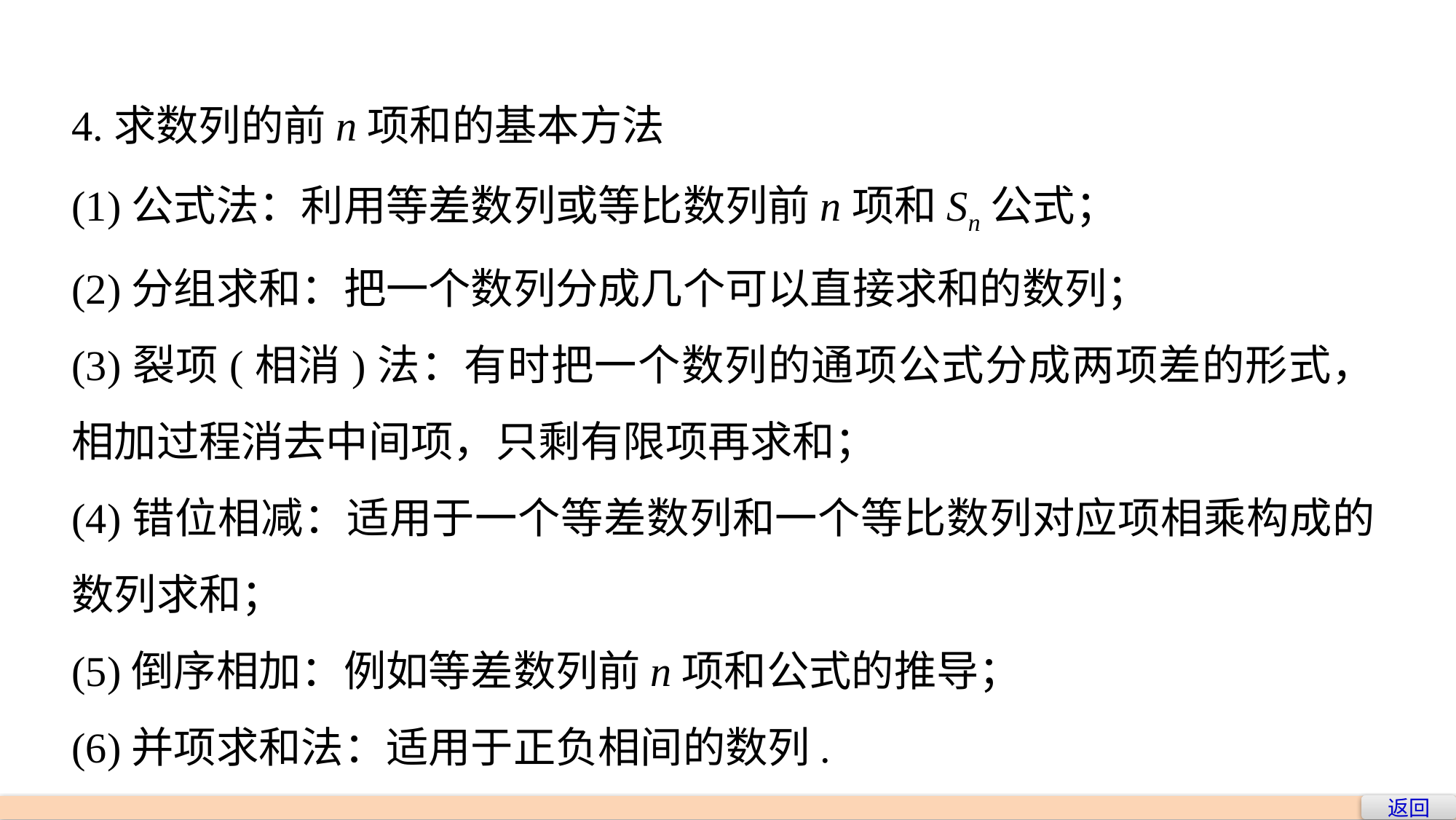

4.求数列的前n项和的基本方法
(1)公式法：利用等差数列或等比数列前n项和Sn公式；
(2)分组求和：把一个数列分成几个可以直接求和的数列；
(3)裂项(相消)法：有时把一个数列的通项公式分成两项差的形式，相加过程消去中间项，只剩有限项再求和；
(4)错位相减：适用于一个等差数列和一个等比数列对应项相乘构成的数列求和；
(5)倒序相加：例如等差数列前n项和公式的推导；
(6)并项求和法：适用于正负相间的数列.
返回